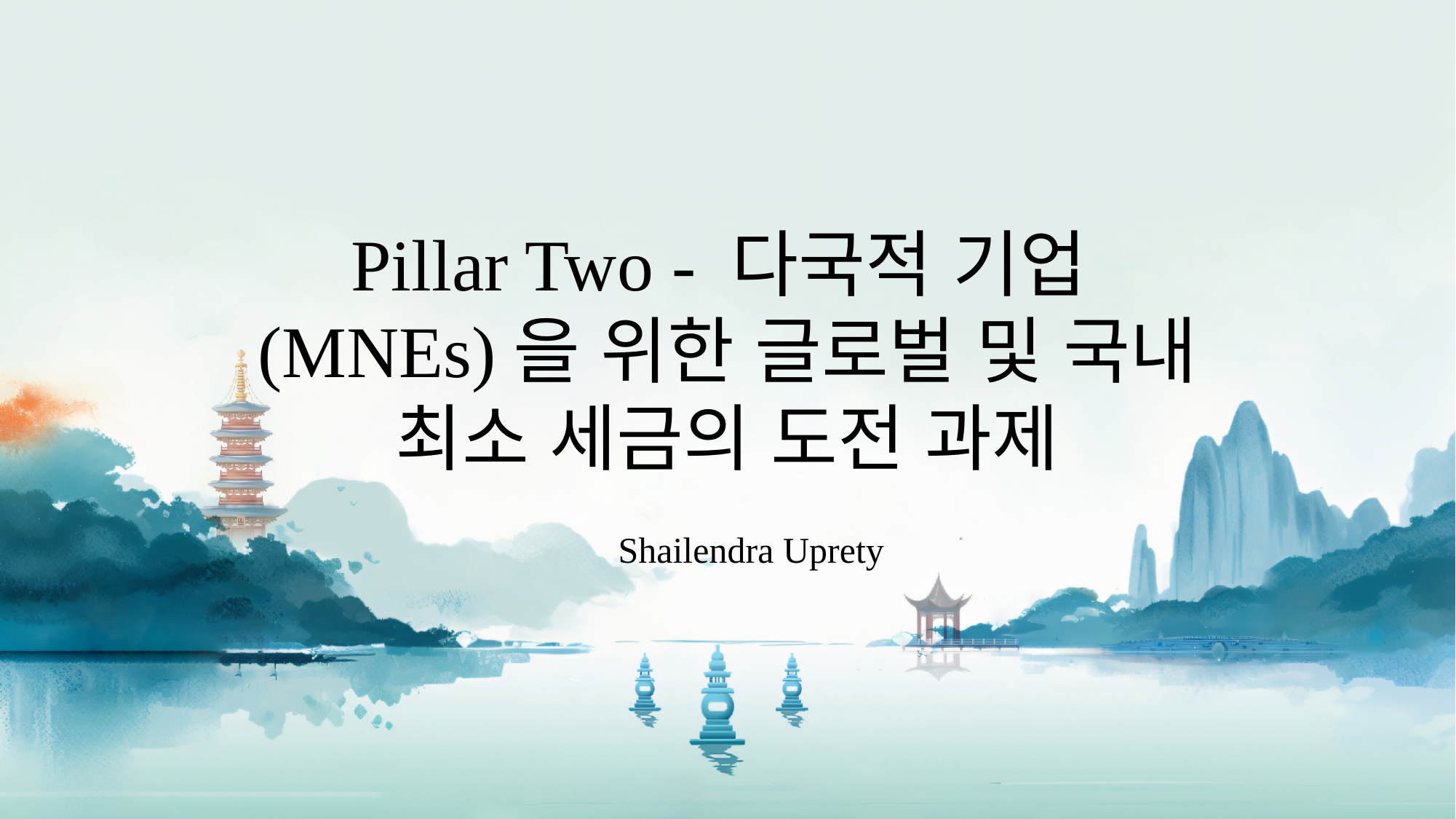

Pillar Two - 다국적 기업(MNEs)을 위한 글로벌 및 국내 최소 세금의 도전 과제
Shailendra Uprety